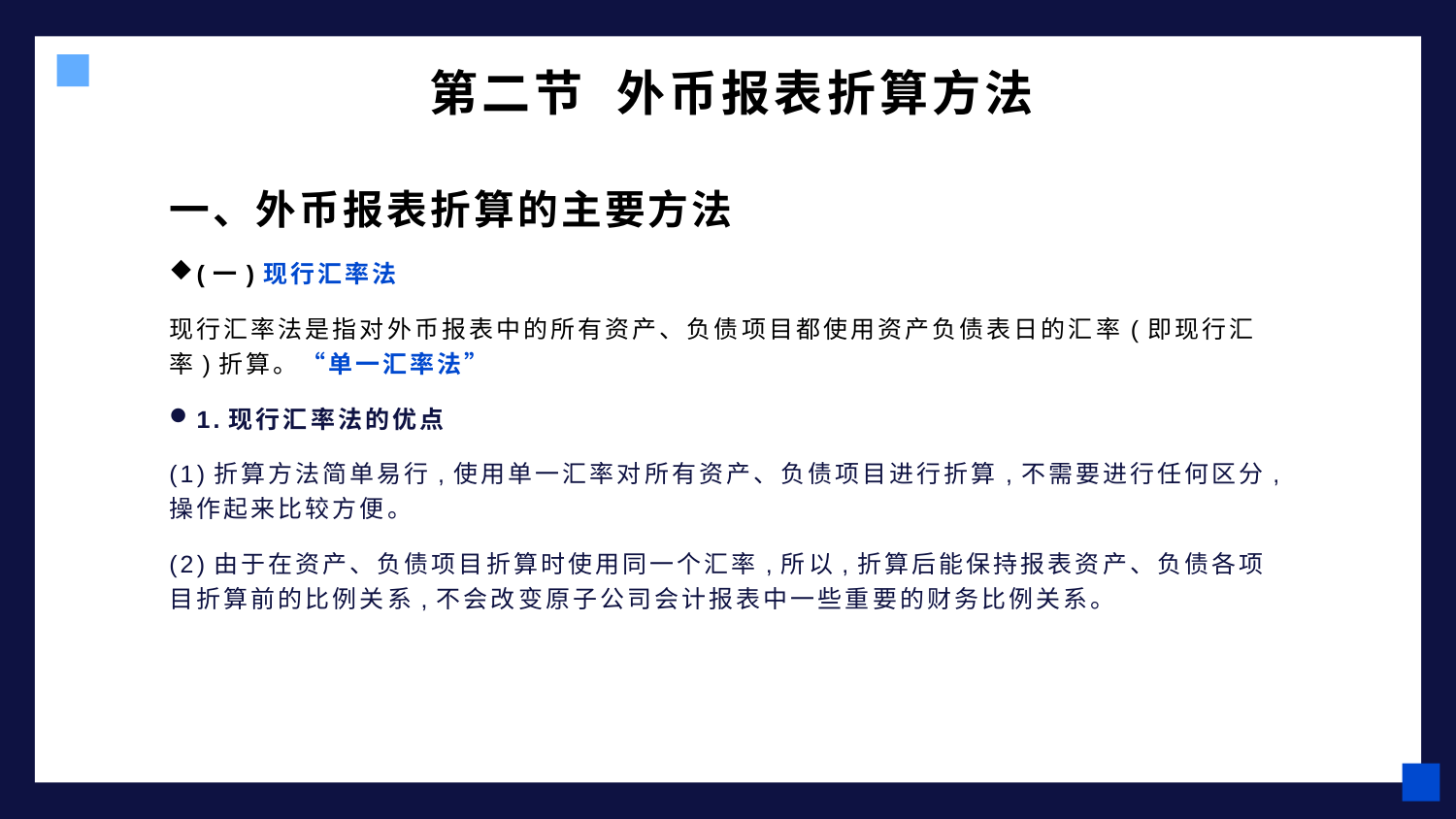

# 第二节  外币报表折算方法
一、外币报表折算的主要方法
(一)现行汇率法
现行汇率法是指对外币报表中的所有资产、负债项目都使用资产负债表日的汇率(即现行汇率)折算。“单一汇率法”
1.现行汇率法的优点
(1)折算方法简单易行,使用单一汇率对所有资产、负债项目进行折算,不需要进行任何区分,操作起来比较方便。
(2)由于在资产、负债项目折算时使用同一个汇率,所以,折算后能保持报表资产、负债各项目折算前的比例关系,不会改变原子公司会计报表中一些重要的财务比例关系。